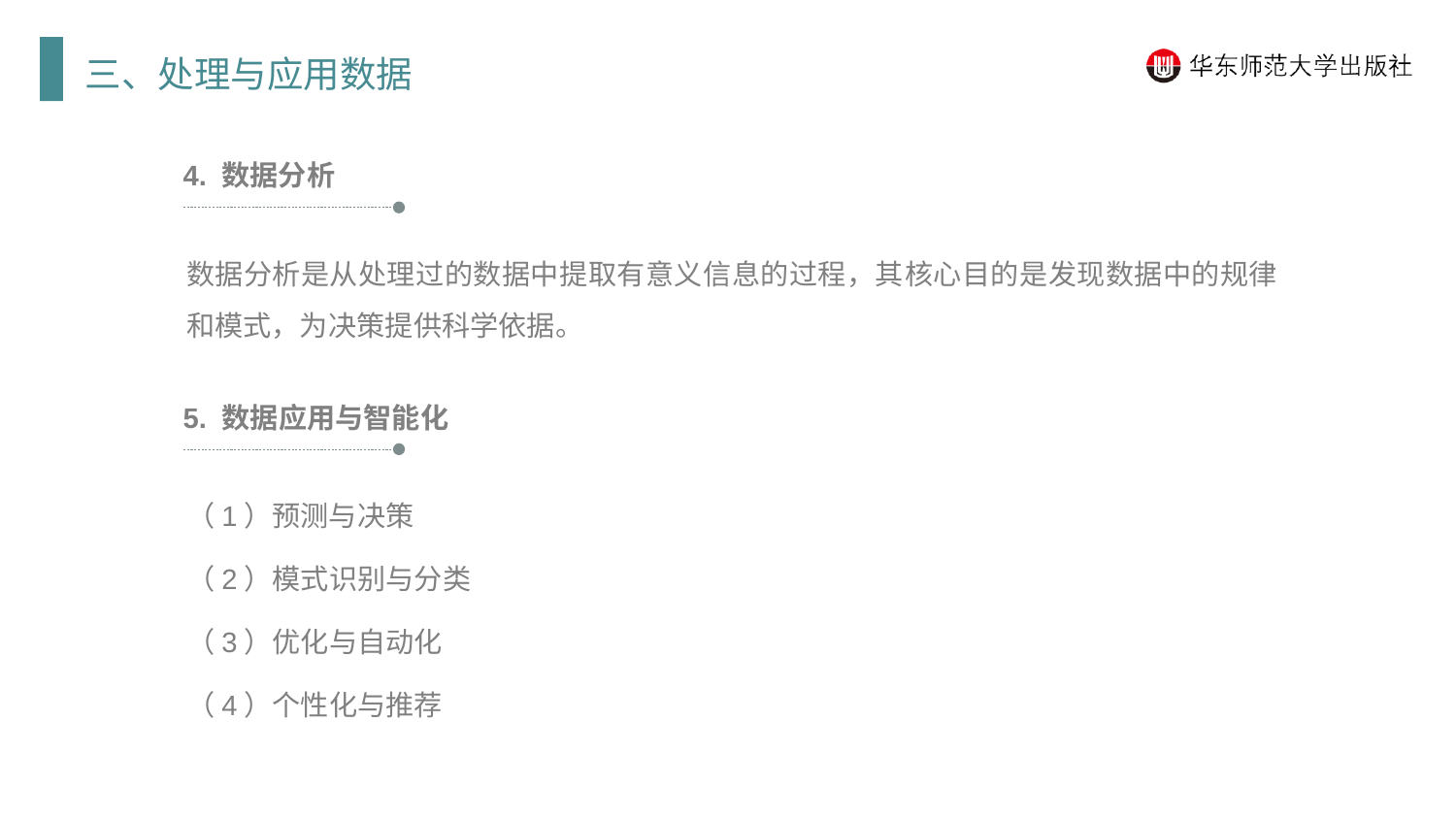

三、处理与应用数据
4. 数据分析
数据分析是从处理过的数据中提取有意义信息的过程，其核心目的是发现数据中的规律和模式，为决策提供科学依据。
5. 数据应用与智能化
（1）预测与决策
（2）模式识别与分类
（3）优化与自动化
（4）个性化与推荐